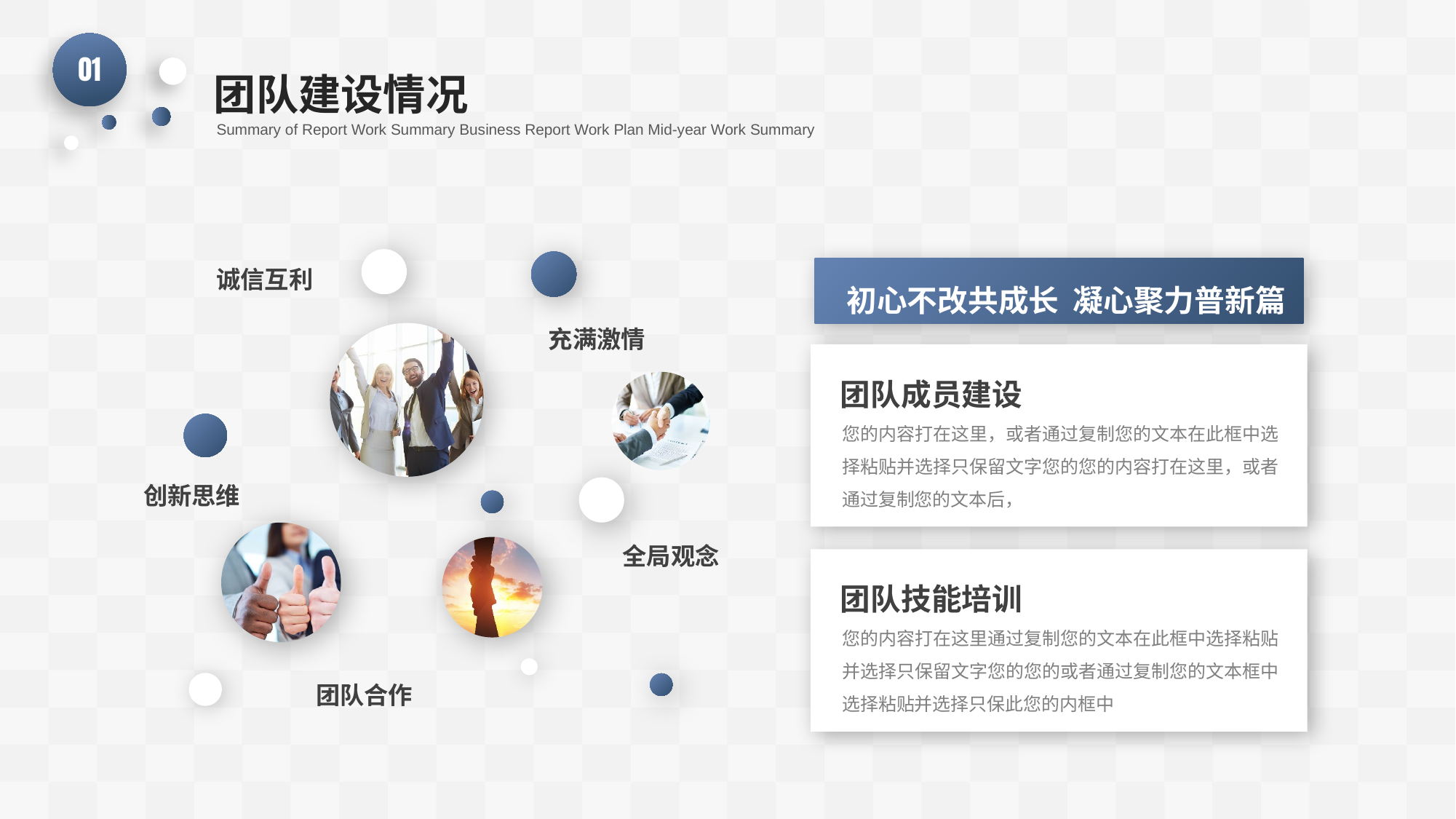

01

团队建设情况

Summary of Report Work Summary Business Report Work Plan Mid-year Work Summary

诚信互利
充满激情

创新思维

全局观念

团队合作
  初心不改共成长  凝心聚力普新篇

团队成员建设
您的内容打在这里，或者通过复制您的文本在此框中选择粘贴并选择只保留文字您的您的内容打在这里，或者通过复制您的文本后，

团队技能培训
您的内容打在这里通过复制您的文本在此框中选择粘贴并选择只保留文字您的您的或者通过复制您的文本框中选择粘贴并选择只保此您的内框中